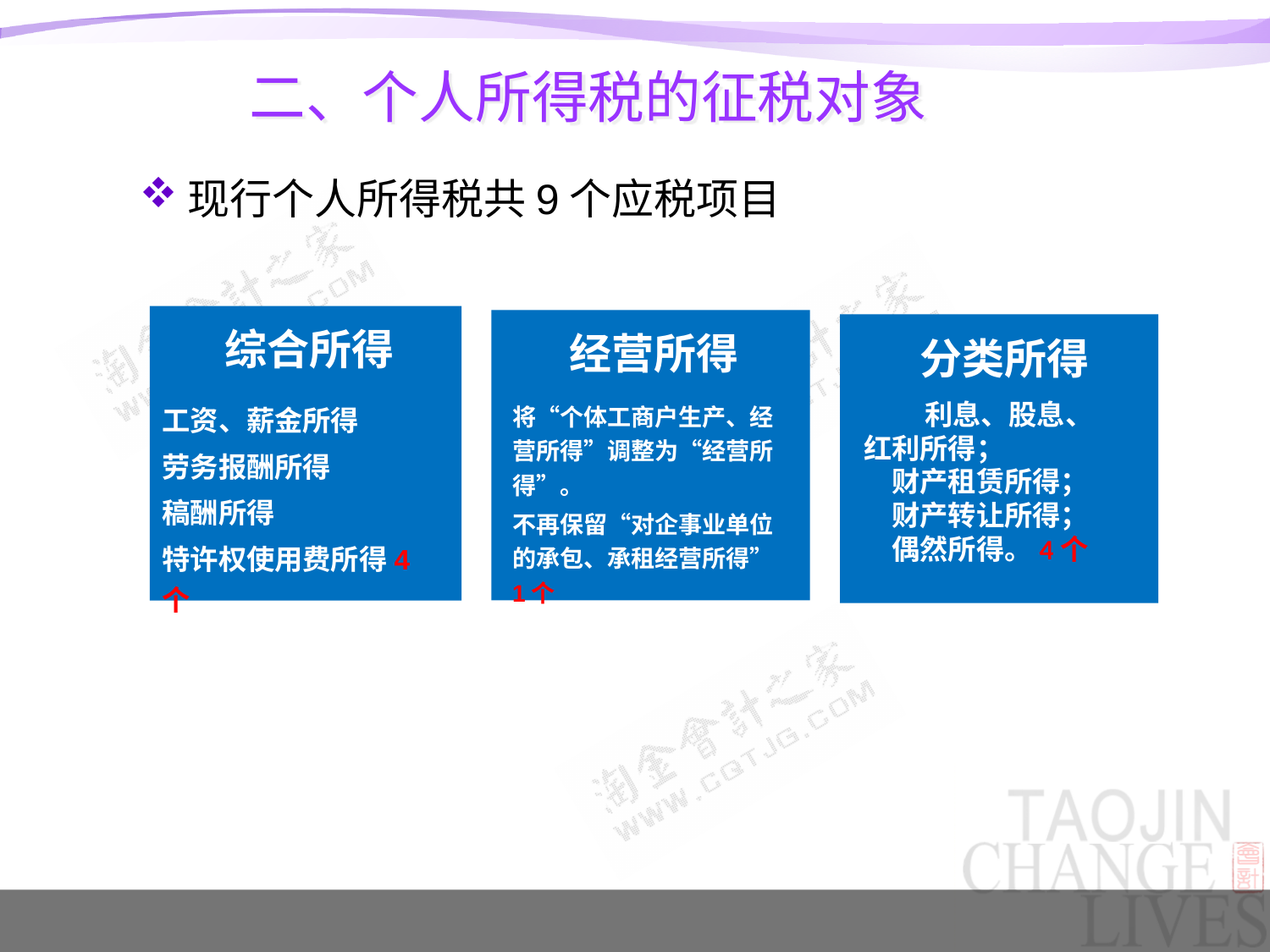

# 二、个人所得税的征税对象
现行个人所得税共9个应税项目

综合所得

综合所得
经营所得
分类所得
工资、薪金所得
劳务报酬所得
稿酬所得
特许权使用费所得4个
将“个体工商户生产、经营所得”调整为“经营所得”。
不再保留“对企事业单位的承包、承租经营所得”1个
    利息、股息、红利所得；
　财产租赁所得；
　财产转让所得；
　偶然所得。4个
汇报：张三
汇报：张三